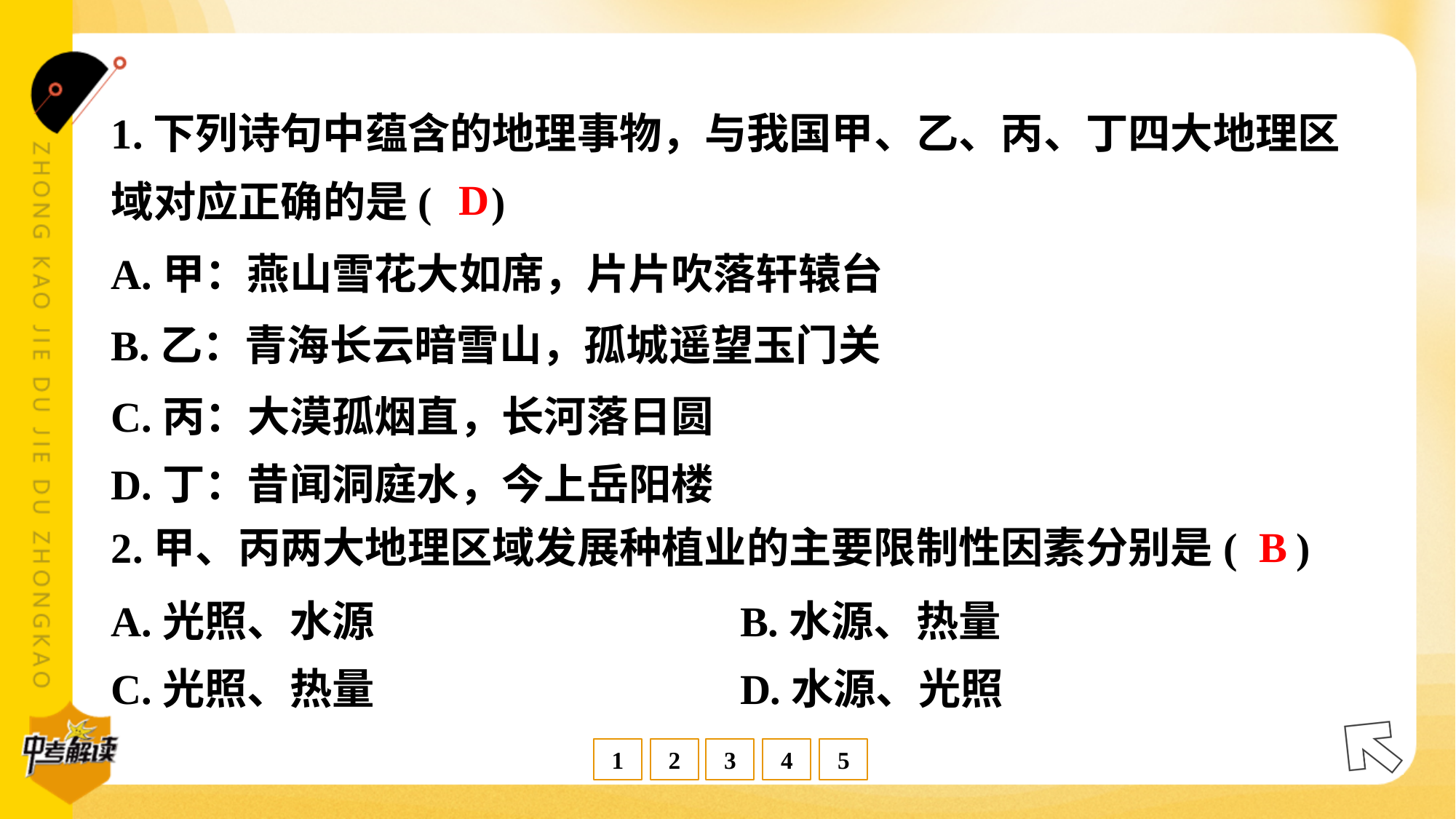

1.下列诗句中蕴含的地理事物，与我国甲、乙、丙、丁四大地理区
域对应正确的是(     )
D
A.甲：燕山雪花大如席，片片吹落轩辕台
B.乙：青海长云暗雪山，孤城遥望玉门关
C.丙：大漠孤烟直，长河落日圆
D.丁：昔闻洞庭水，今上岳阳楼
B
2.甲、丙两大地理区域发展种植业的主要限制性因素分别是(     )
A.光照、水源	B.水源、热量
C.光照、热量	D.水源、光照